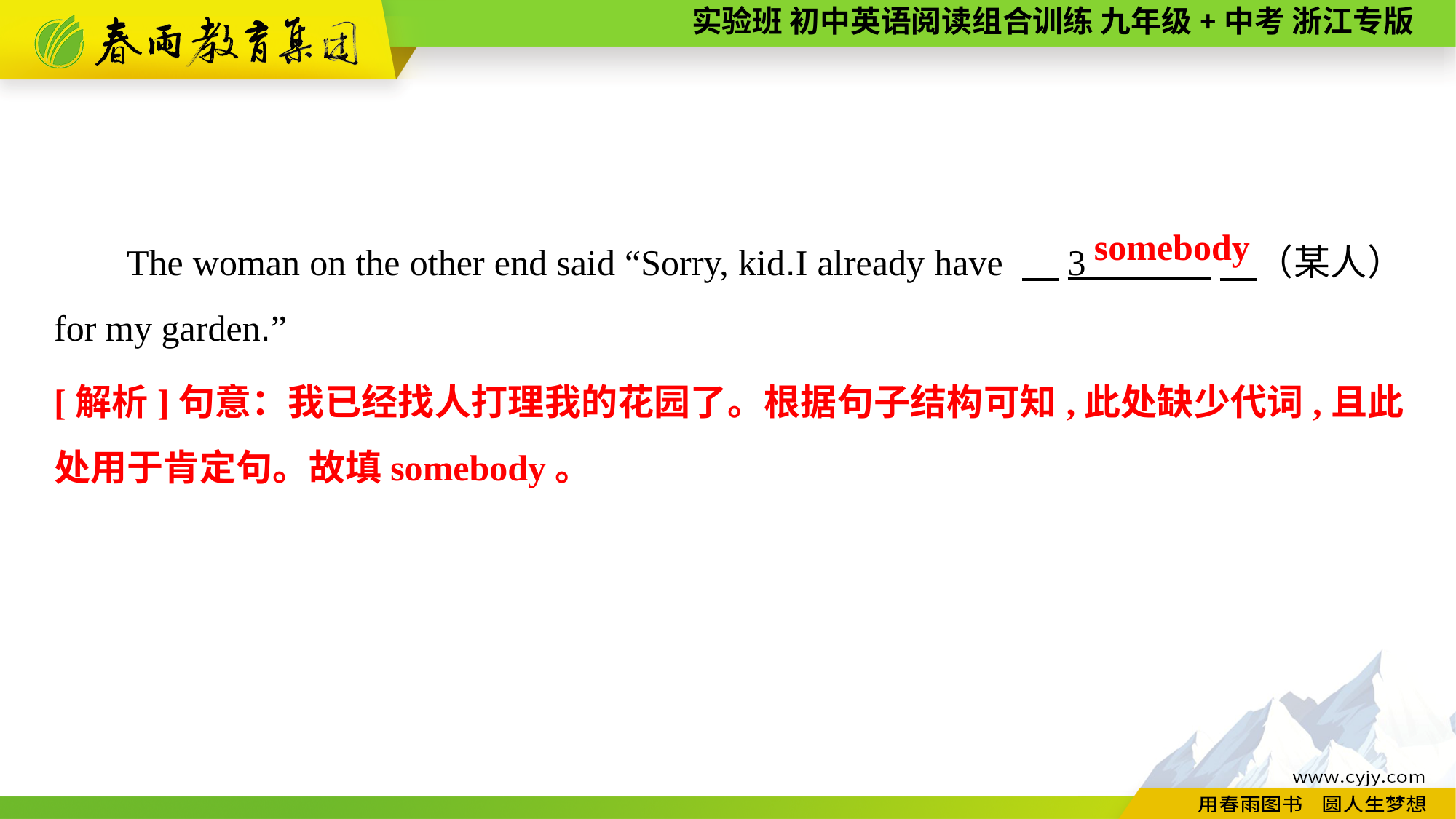

The woman on the other end said “Sorry, kid.I already have 　3             　（某人） for my garden.”
somebody
[解析]句意：我已经找人打理我的花园了。根据句子结构可知,此处缺少代词,且此处用于肯定句。故填somebody。